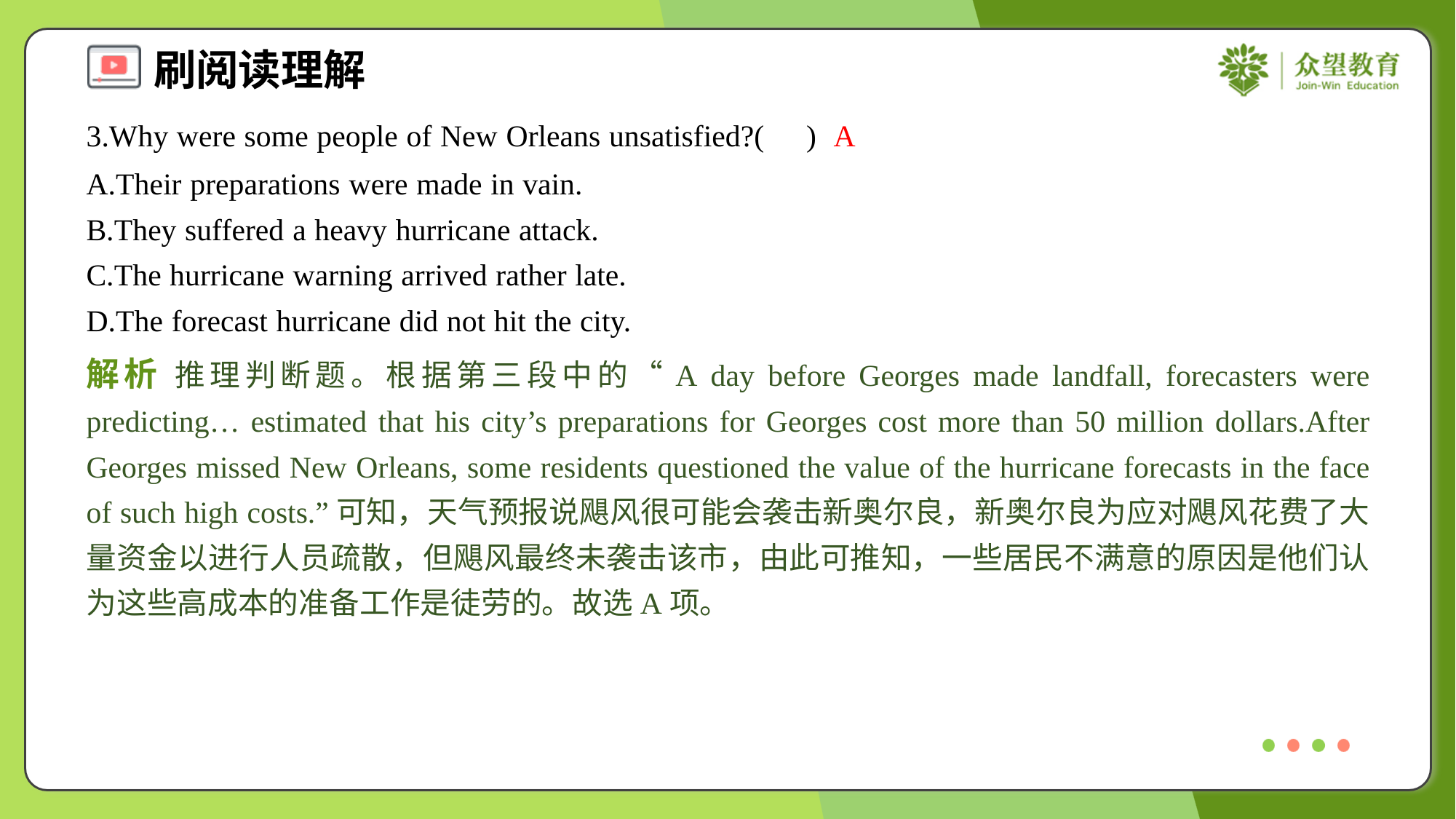

3.Why were some people of New Orleans unsatisfied?(     )
A
A.Their preparations were made in vain.
B.They suffered a heavy hurricane attack.
C.The hurricane warning arrived rather late.
D.The forecast hurricane did not hit the city.
解析 推理判断题。根据第三段中的“A day before Georges made landfall, forecasters were predicting… estimated that his city’s preparations for Georges cost more than 50 million dollars.After Georges missed New Orleans, some residents questioned the value of the hurricane forecasts in the face of such high costs.”可知，天气预报说飓风很可能会袭击新奥尔良，新奥尔良为应对飓风花费了大量资金以进行人员疏散，但飓风最终未袭击该市，由此可推知，一些居民不满意的原因是他们认为这些高成本的准备工作是徒劳的。故选A项。